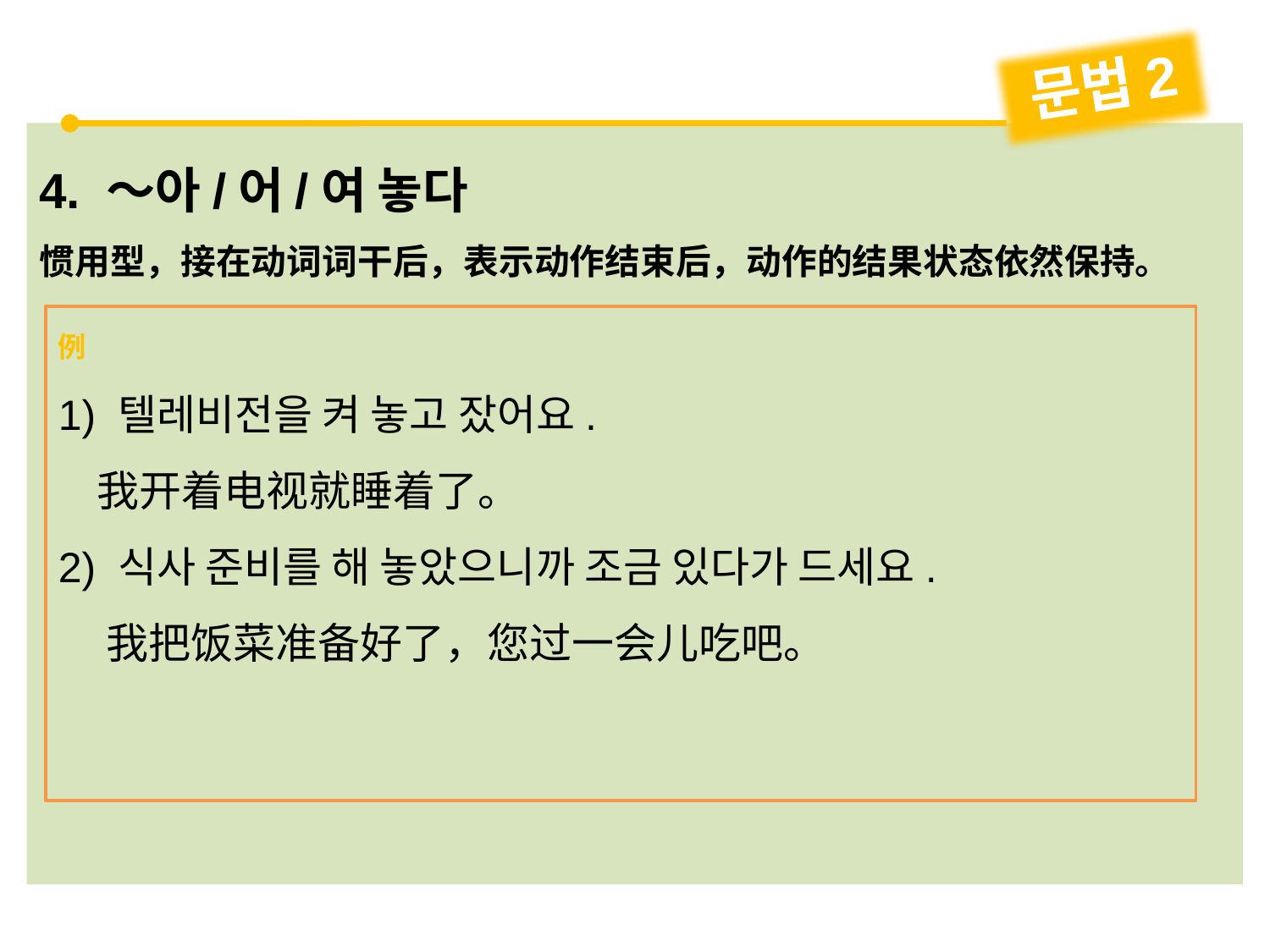

문법2
4. ～아/어/여 놓다
惯用型，接在动词词干后，表示动作结束后，动作的结果状态依然保持。

例
1) 텔레비전을 켜 놓고 잤어요.
   我开着电视就睡着了。
2) 식사 준비를 해 놓았으니까 조금 있다가 드세요.
    我把饭菜准备好了，您过一会儿吃吧。